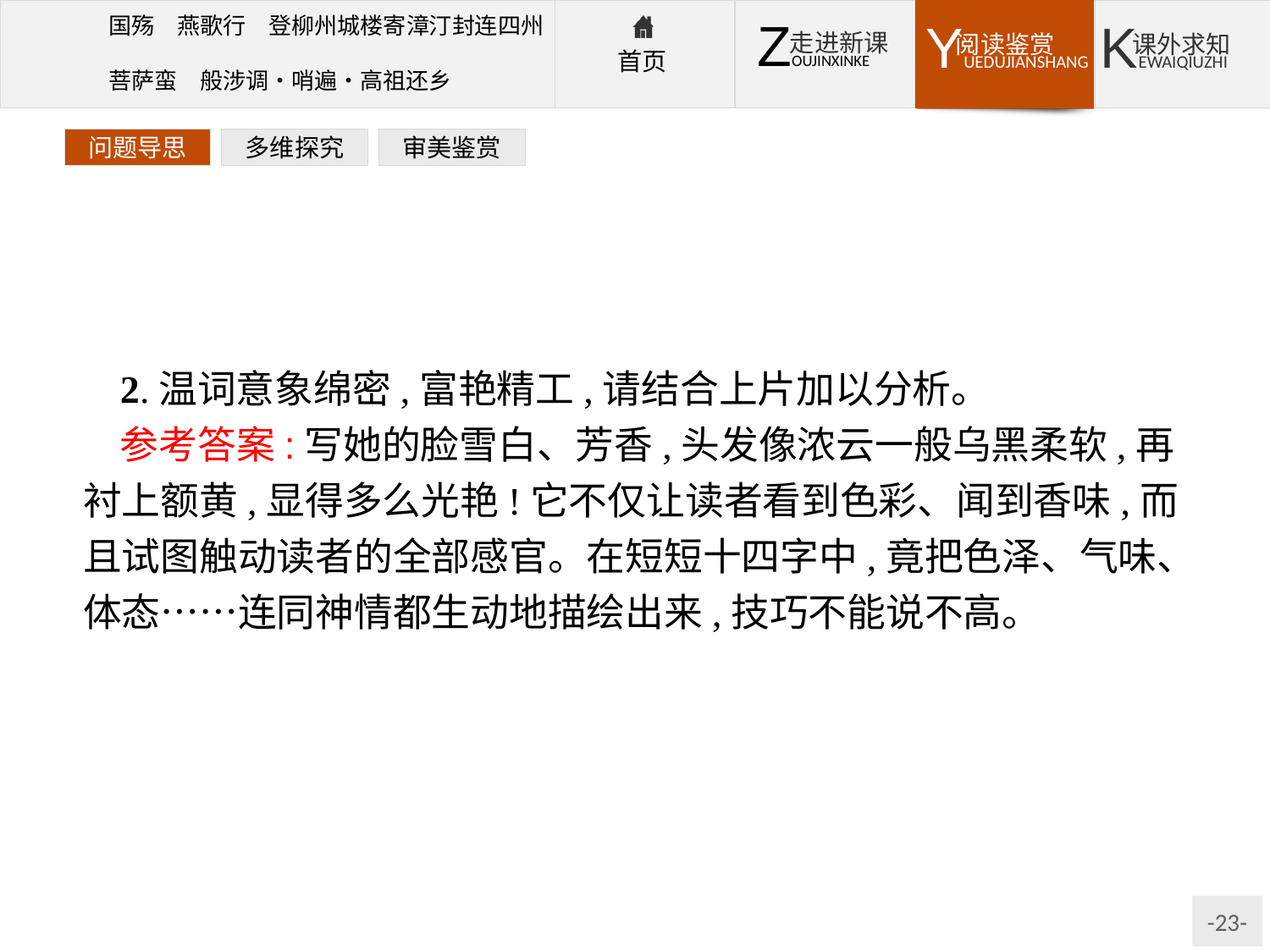

问题导思
多维探究
审美鉴赏
2.温词意象绵密,富艳精工,请结合上片加以分析。
参考答案:写她的脸雪白、芳香,头发像浓云一般乌黑柔软,再衬上额黄,显得多么光艳!它不仅让读者看到色彩、闻到香味,而且试图触动读者的全部感官。在短短十四字中,竟把色泽、气味、体态……连同神情都生动地描绘出来,技巧不能说不高。